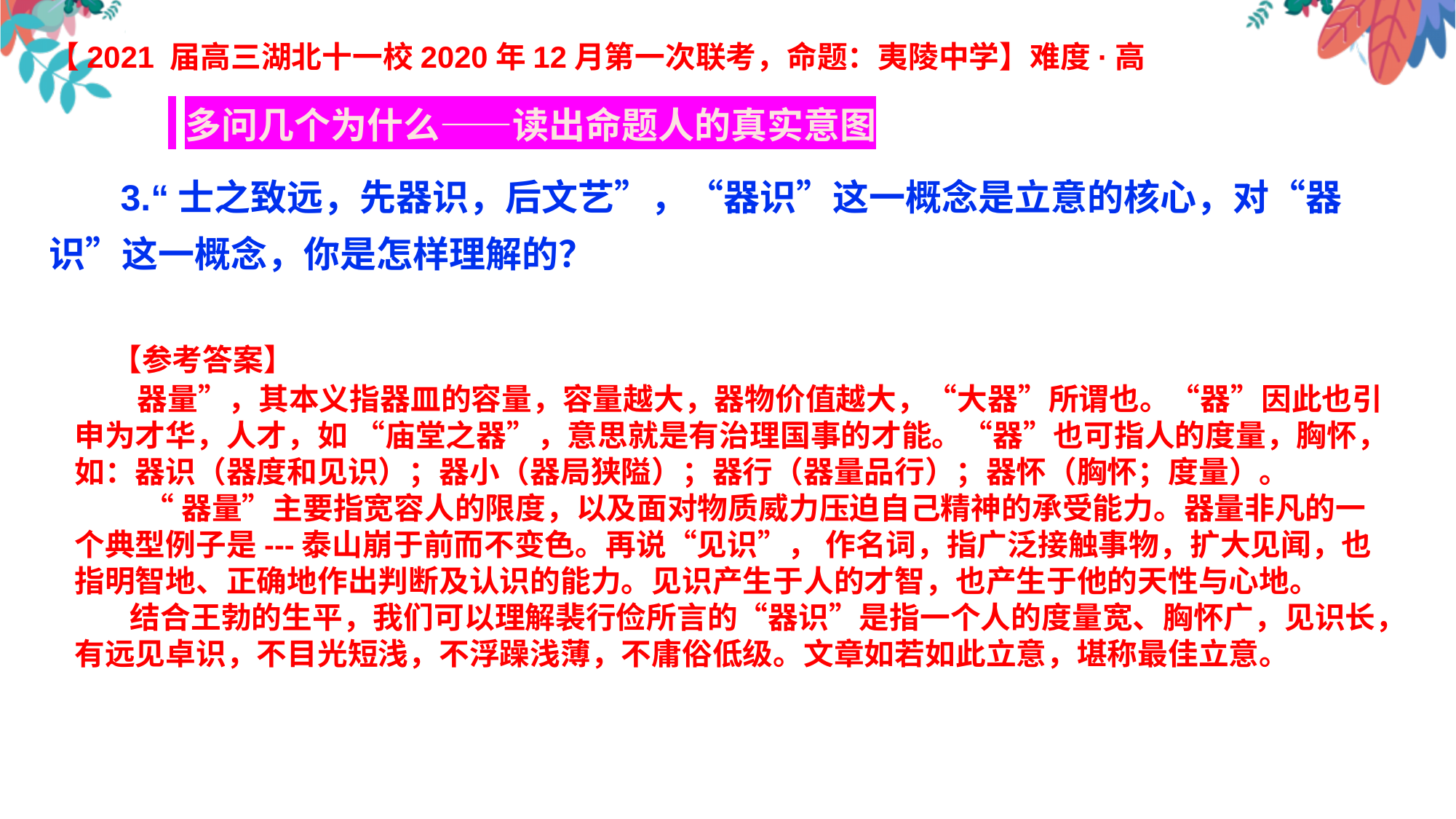

【2021 届高三湖北十一校2020年12月第一次联考，命题：夷陵中学】难度·高
                  多问几个为什么——读出命题人的真实意图
       3.“士之致远，先器识，后文艺”，“器识”这一概念是立意的核心，对“器识”这一概念，你是怎样理解的？
   【参考答案】
        器量”，其本义指器皿的容量，容量越大，器物价值越大，“大器”所谓也。“器”因此也引申为才华，人才，如 “庙堂之器”，意思就是有治理国事的才能。“器”也可指人的度量，胸怀，如：器识（器度和见识）；器小（器局狭隘）；器行（器量品行）；器怀（胸怀；度量）。
          “器量”主要指宽容人的限度，以及面对物质威力压迫自己精神的承受能力。器量非凡的一个典型例子是---泰山崩于前而不变色。再说“见识”， 作名词，指广泛接触事物，扩大见闻，也指明智地、正确地作出判断及认识的能力。见识产生于人的才智，也产生于他的天性与心地。
       结合王勃的生平，我们可以理解裴行俭所言的“器识”是指一个人的度量宽、胸怀广，见识长，有远见卓识，不目光短浅，不浮躁浅薄，不庸俗低级。文章如若如此立意，堪称最佳立意。